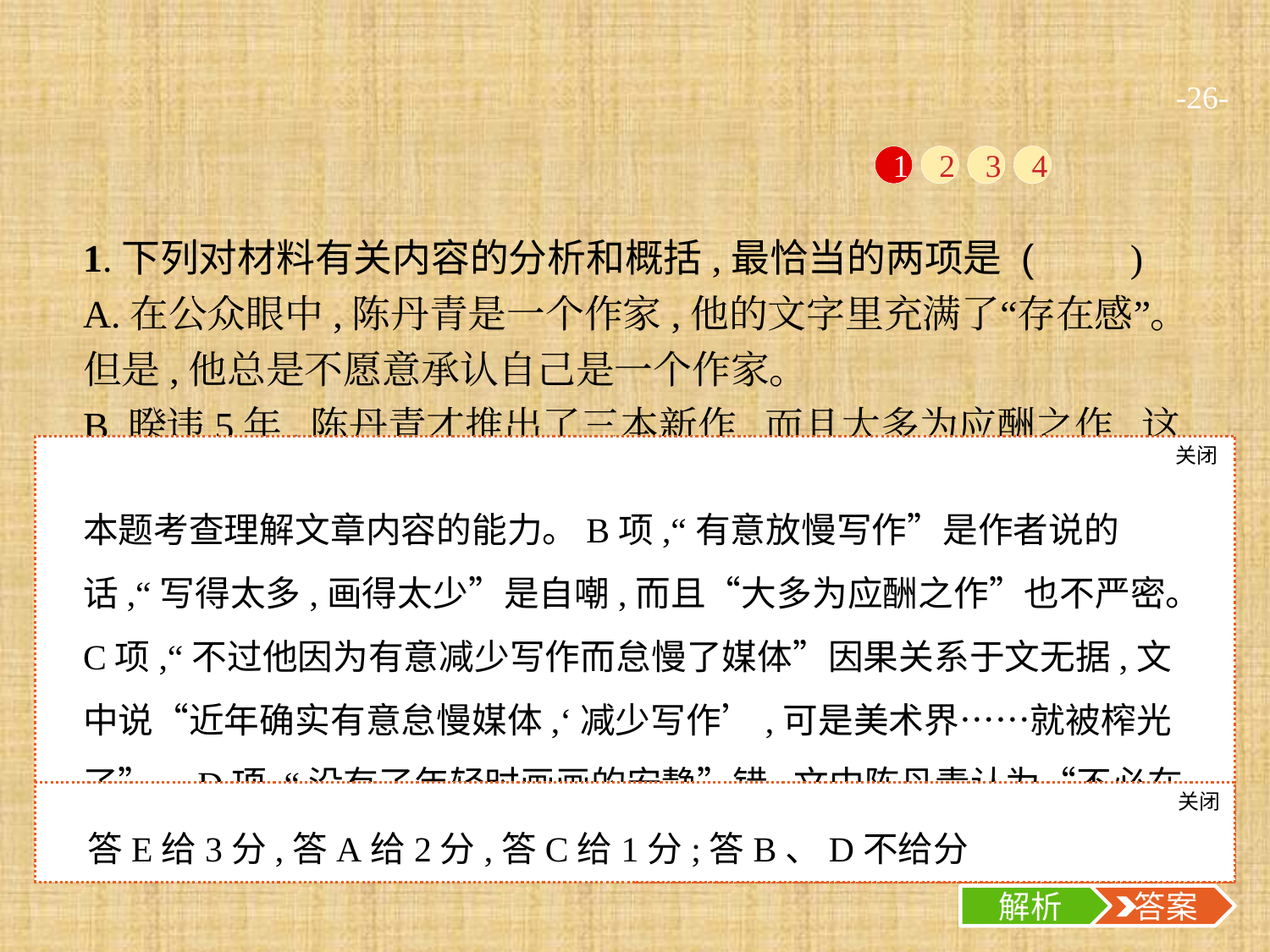

-26-
1
2
3
4
1.下列对材料有关内容的分析和概括,最恰当的两项是 (　　)
A.在公众眼中,陈丹青是一个作家,他的文字里充满了“存在感”。但是,他总是不愿意承认自己是一个作家。
B.暌违5年,陈丹青才推出了三本新作,而且大多为应酬之作,这说明他现在“写得太多,画得太少”,有意放慢写作。
C.写作是陈丹青的爱好,他在写作上的态度积极、认真,不过他因为有意减少写作而怠慢了媒体。
D.陈丹青现在的画比年轻时要好得多,心态也一点没有改变,但是,没有了年轻时画画的安静,因此会感到失落。
E.“艺术家都是虚荣家”的意思是艺术家也需要名声、身份、拥趸等,不过陈丹青更看重的是一个人安静地干自己应该干的事情。

关闭
解析

本题考查理解文章内容的能力。B项,“有意放慢写作”是作者说的话,“写得太多,画得太少”是自嘲,而且“大多为应酬之作”也不严密。C项,“不过他因为有意减少写作而怠慢了媒体”因果关系于文无据,文中说“近年确实有意怠慢媒体,‘减少写作’,可是美术界……就被榨光了”。D项,“没有了年轻时画画的安静”错,文中陈丹青认为“不必在意心态,那是让你自动安静的勾当”。
关闭

解析
  答案

答E给3分,答A给2分,答C给1分;答B、D不给分
解析
  答案